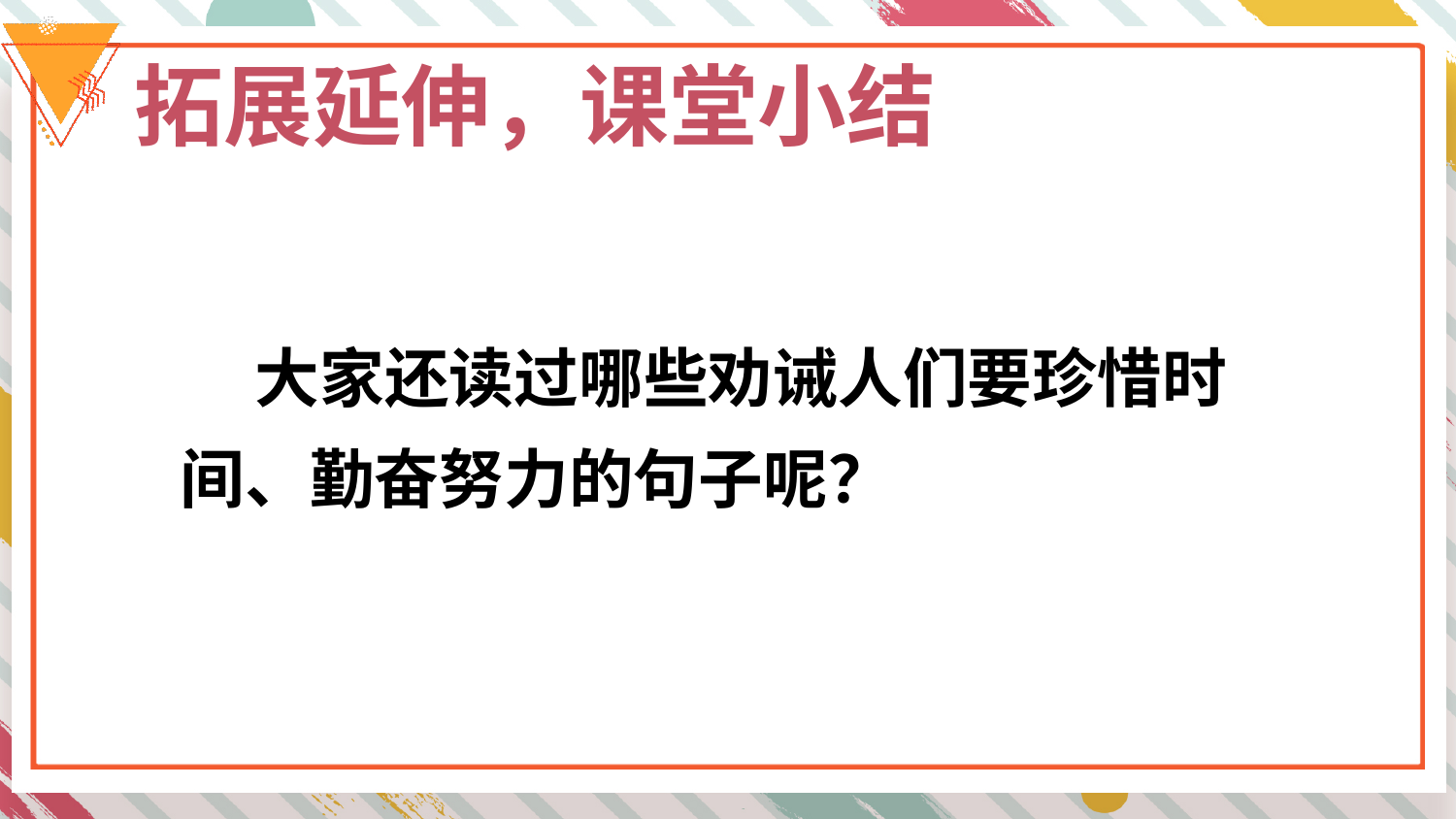

拓展延伸，课堂小结
    大家还读过哪些劝诫人们要珍惜时间、勤奋努力的句子呢？